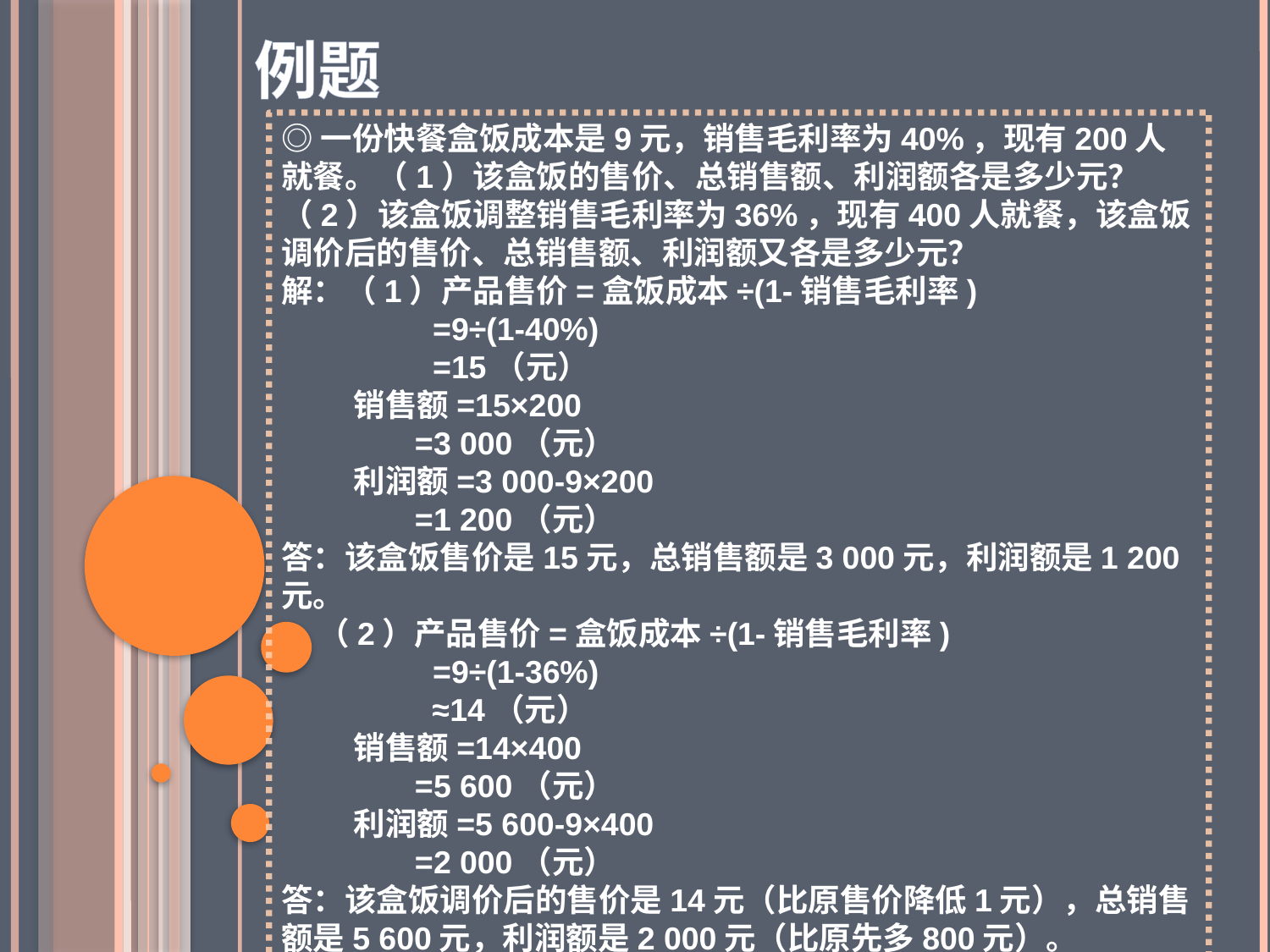

例题
◎一份快餐盒饭成本是9元，销售毛利率为40%，现有200人就餐。（1）该盒饭的售价、总销售额、利润额各是多少元？（2）该盒饭调整销售毛利率为36%，现有400人就餐，该盒饭调价后的售价、总销售额、利润额又各是多少元？
解：（1）产品售价=盒饭成本÷(1-销售毛利率)
                 =9÷(1-40%)
                 =15（元）
         销售额=15×200
               =3 000（元）
         利润额=3 000-9×200
               =1 200（元）
答：该盒饭售价是15元，总销售额是3 000元，利润额是1 200元。
    （2）产品售价=盒饭成本÷(1-销售毛利率)
                 =9÷(1-36%)
                 ≈14（元）
         销售额=14×400
               =5 600（元）
         利润额=5 600-9×400
               =2 000（元）
答：该盒饭调价后的售价是14元（比原售价降低1元），总销售额是5 600元，利润额是2 000元（比原先多800元）。